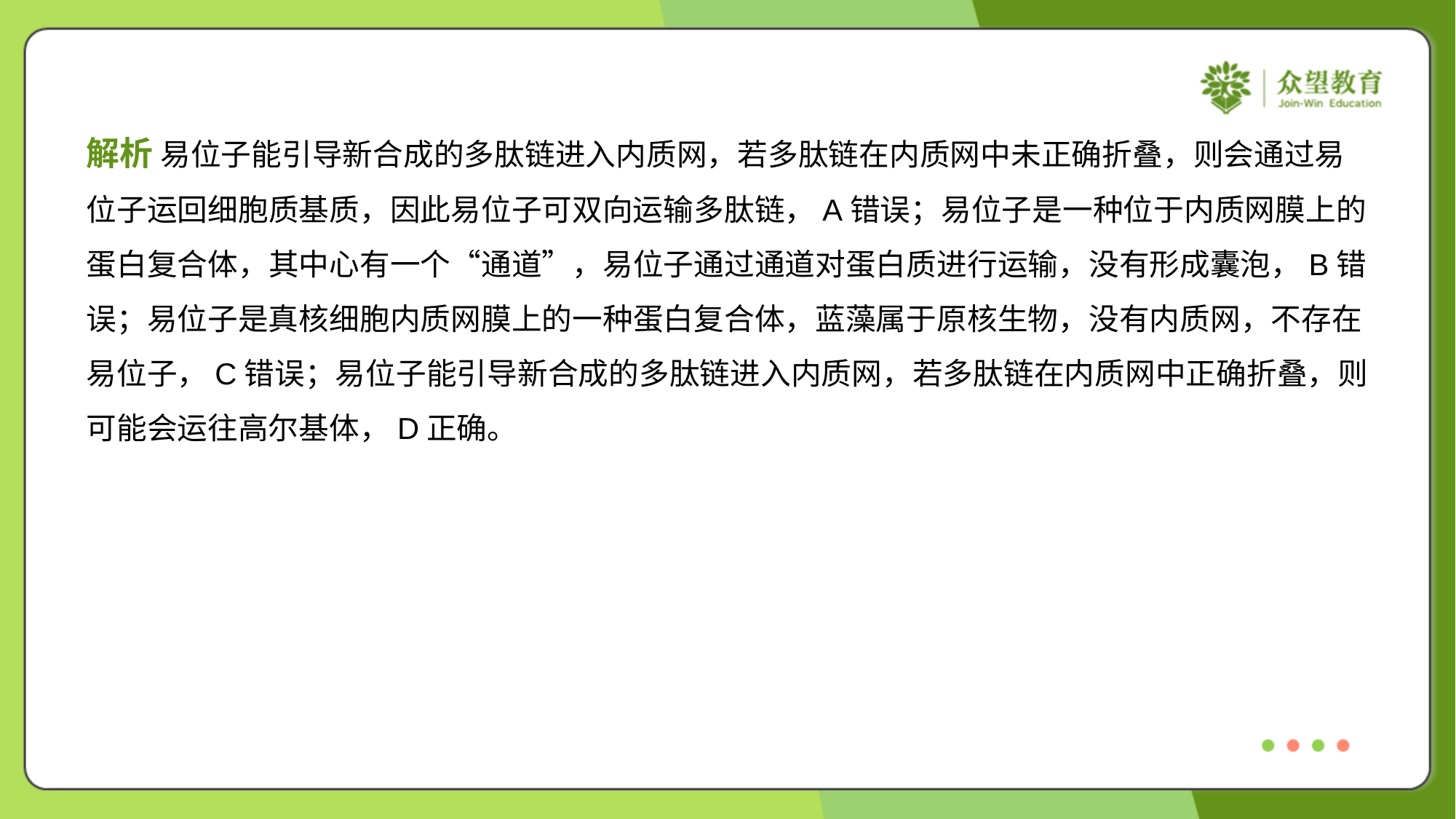

解析 易位子能引导新合成的多肽链进入内质网，若多肽链在内质网中未正确折叠，则会通过易
位子运回细胞质基质，因此易位子可双向运输多肽链，A错误；易位子是一种位于内质网膜上的
蛋白复合体，其中心有一个“通道”，易位子通过通道对蛋白质进行运输，没有形成囊泡，B错
误；易位子是真核细胞内质网膜上的一种蛋白复合体，蓝藻属于原核生物，没有内质网，不存在
易位子，C错误；易位子能引导新合成的多肽链进入内质网，若多肽链在内质网中正确折叠，则
可能会运往高尔基体，D正确。